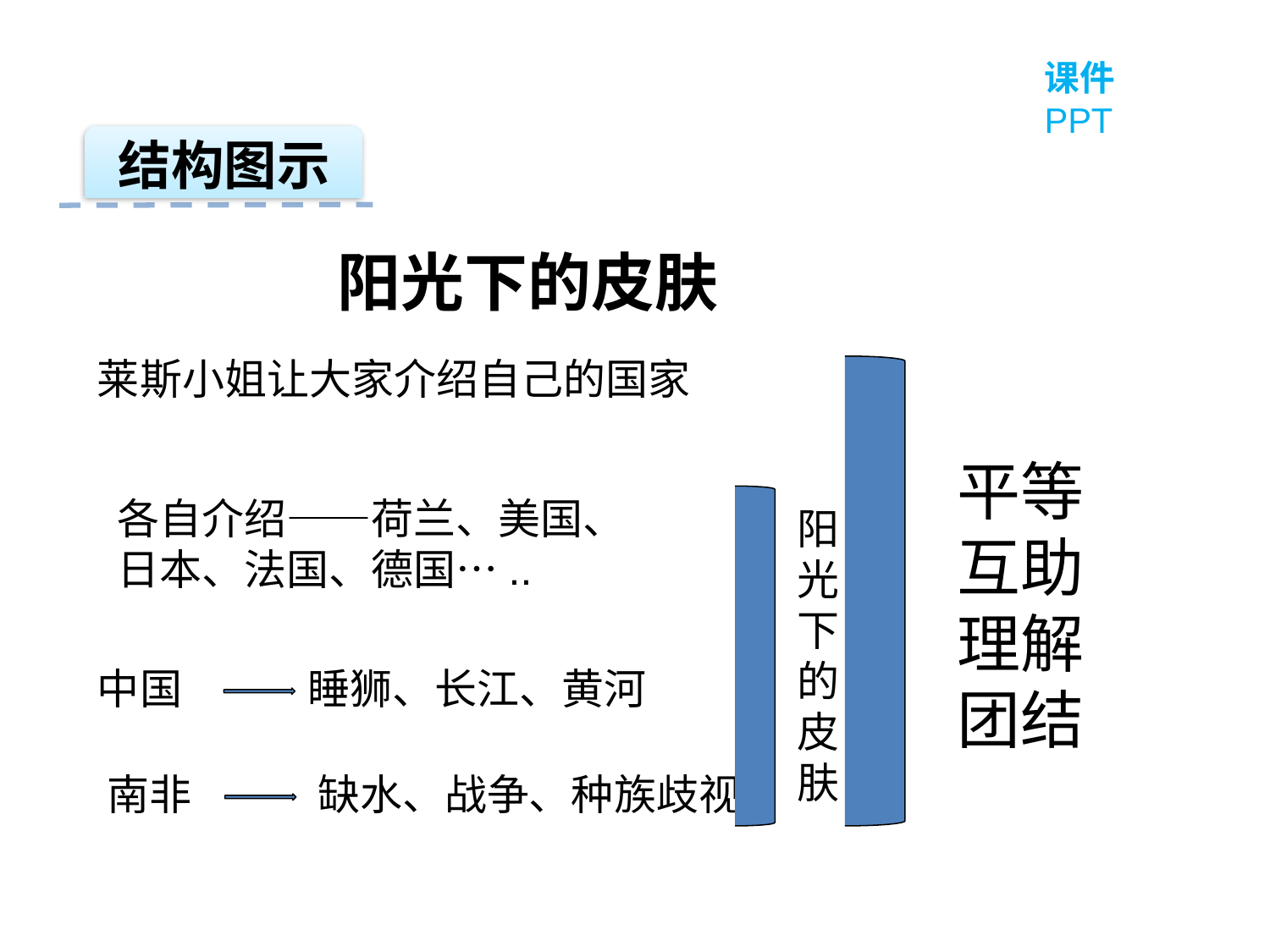

课件PPT
结构图示
阳光下的皮肤
莱斯小姐让大家介绍自己的国家

平等
互助
理解
团结
各自介绍——荷兰、美国、日本、法国、德国…..

阳光下的皮肤
中国
睡狮、长江、黄河

南非
缺水、战争、种族歧视